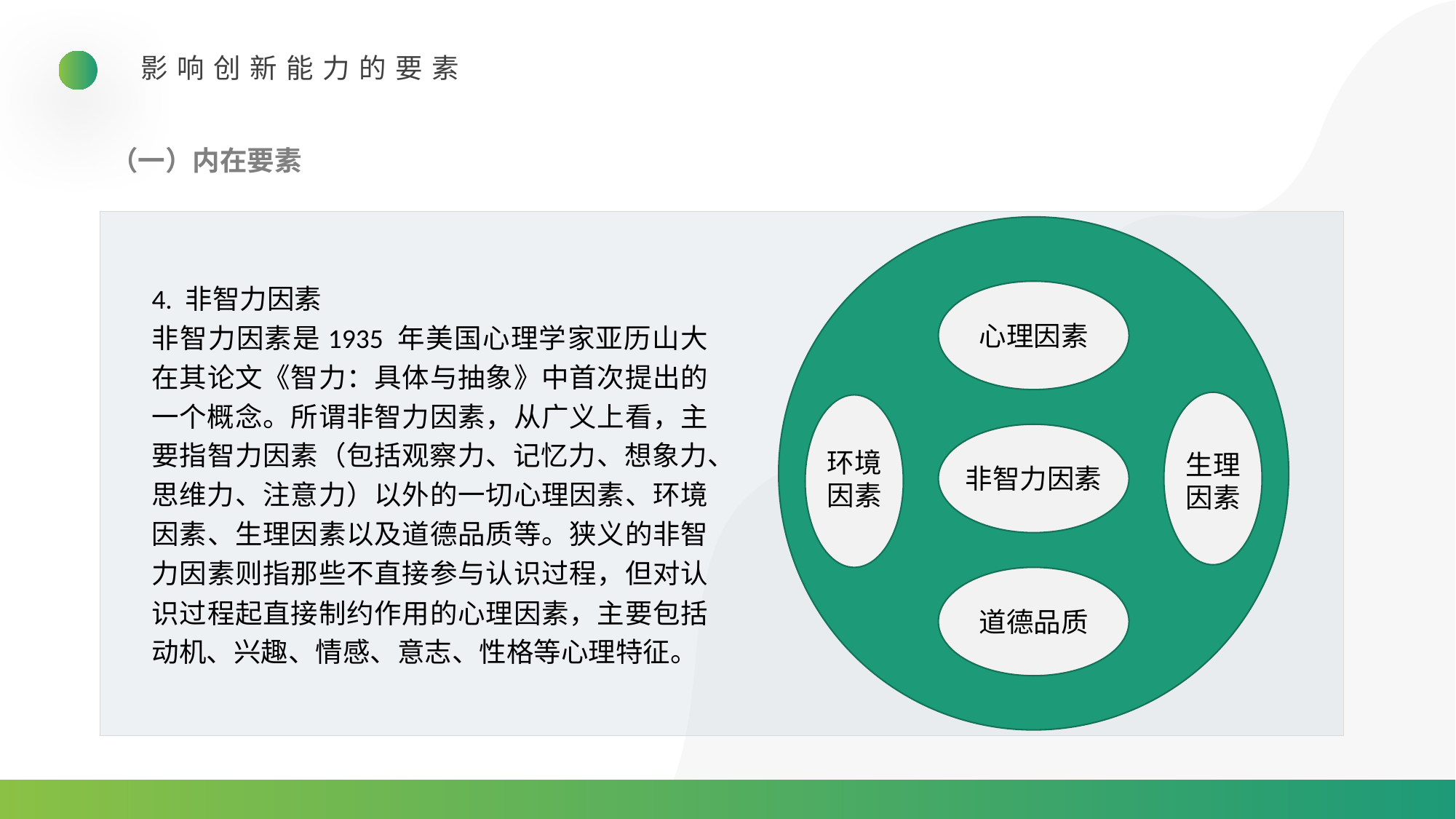

影响创新能力的要素
（一）内在要素

心理因素

环境
因素
生理
因素
非智力因素

道德品质
4. 非智力因素
非智力因素是1935 年美国心理学家亚历山大在其论文《智力：具体与抽象》中首次提出的一个概念。所谓非智力因素，从广义上看，主要指智力因素（包括观察力、记忆力、想象力、思维力、注意力）以外的一切心理因素、环境因素、生理因素以及道德品质等。狭义的非智力因素则指那些不直接参与认识过程，但对认识过程起直接制约作用的心理因素，主要包括动机、兴趣、情感、意志、性格等心理特征。